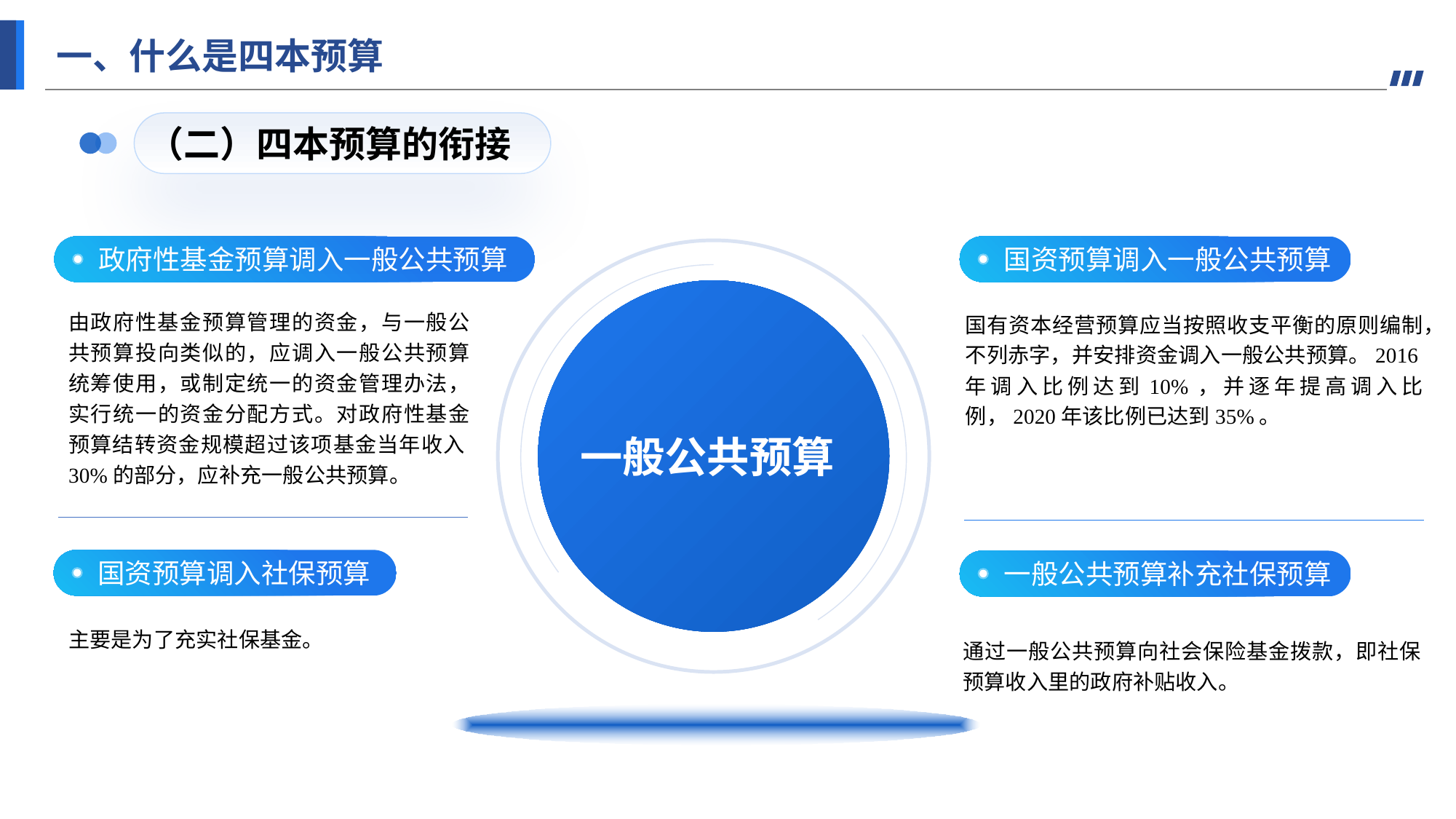

一、什么是四本预算

（二）四本预算的衔接

国资预算调入一般公共预算

政府性基金预算调入一般公共预算

一般公共预算
由政府性基金预算管理的资金，与一般公共预算投向类似的，应调入一般公共预算统筹使用，或制定统一的资金管理办法，实行统一的资金分配方式。对政府性基金预算结转资金规模超过该项基金当年收入30%的部分，应补充一般公共预算。
国有资本经营预算应当按照收支平衡的原则编制，不列赤字，并安排资金调入一般公共预算。2016年调入比例达到10%，并逐年提高调入比例，2020年该比例已达到35%。

国资预算调入社保预算

一般公共预算补充社保预算

主要是为了充实社保基金。
通过一般公共预算向社会保险基金拨款，即社保预算收入里的政府补贴收入。